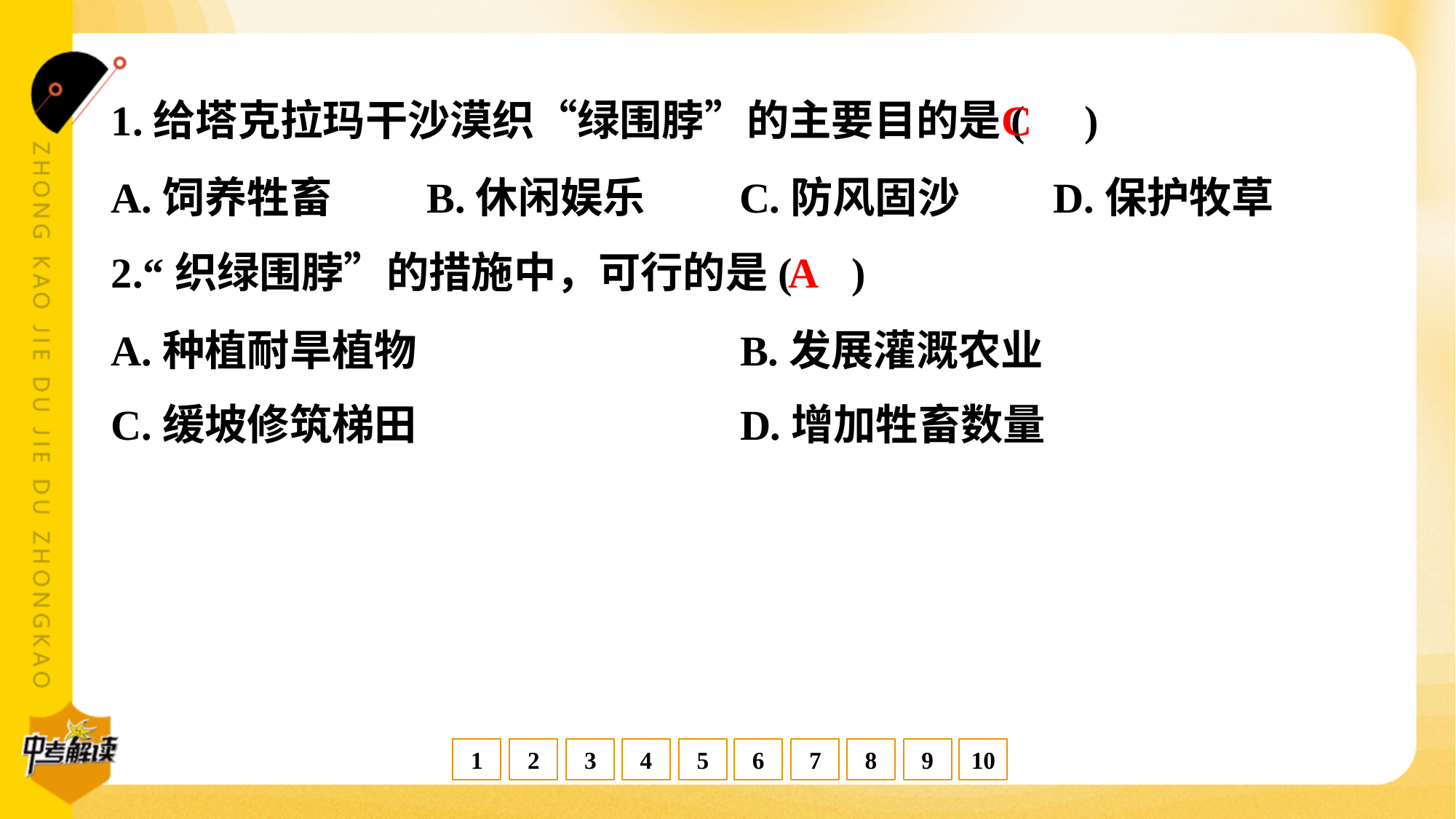

C
1.给塔克拉玛干沙漠织“绿围脖”的主要目的是(     )
A.饲养牲畜	B.休闲娱乐	C.防风固沙	D.保护牧草
A
2.“织绿围脖”的措施中，可行的是(     )
A.种植耐旱植物	B.发展灌溉农业
C.缓坡修筑梯田	D.增加牲畜数量